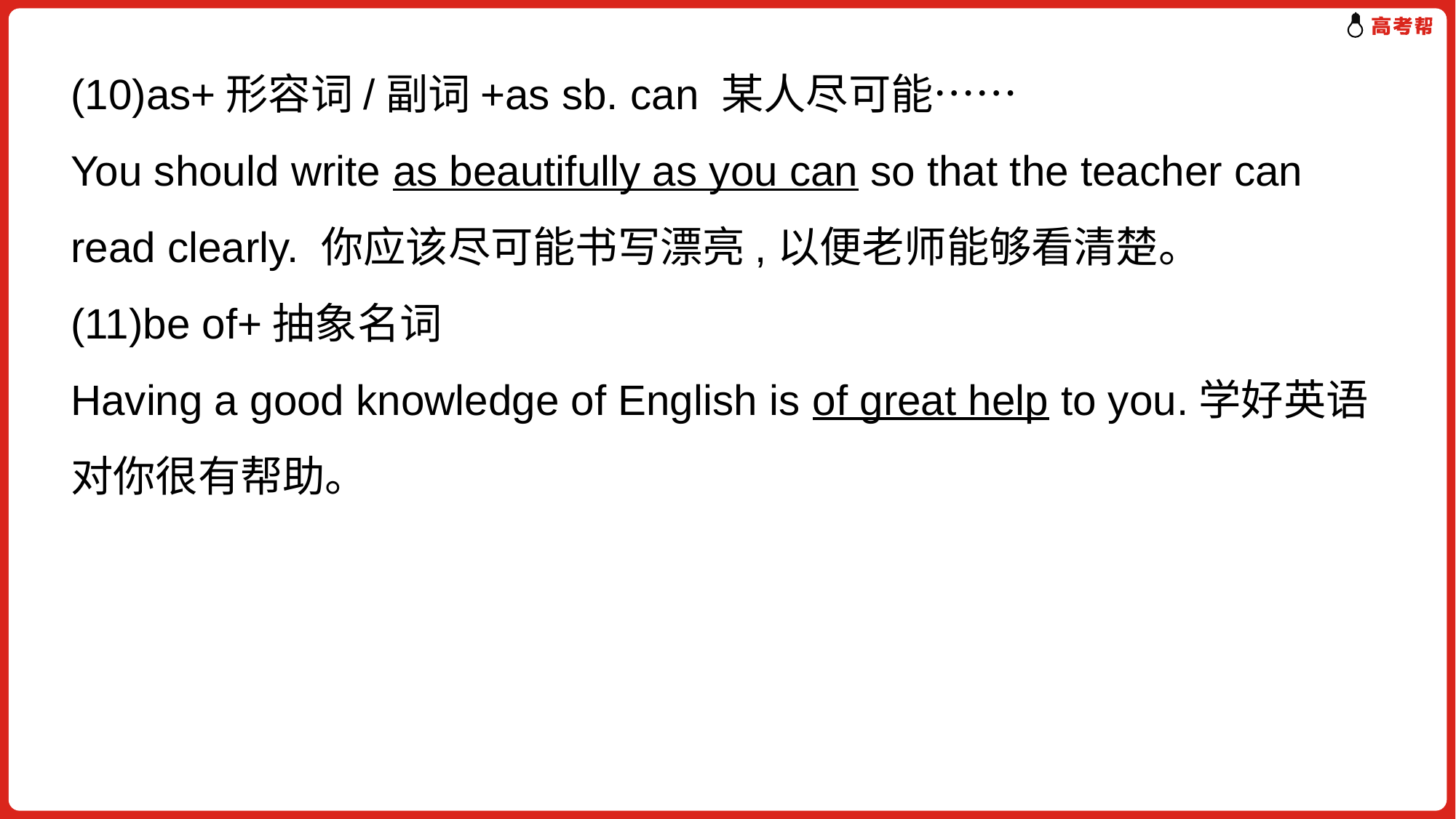

(10)as+形容词/副词+as sb. can 某人尽可能……
You should write as beautifully as you can so that the teacher can read clearly. 你应该尽可能书写漂亮,以便老师能够看清楚。
(11)be of+抽象名词
Having a good knowledge of English is of great help to you.学好英语对你很有帮助。